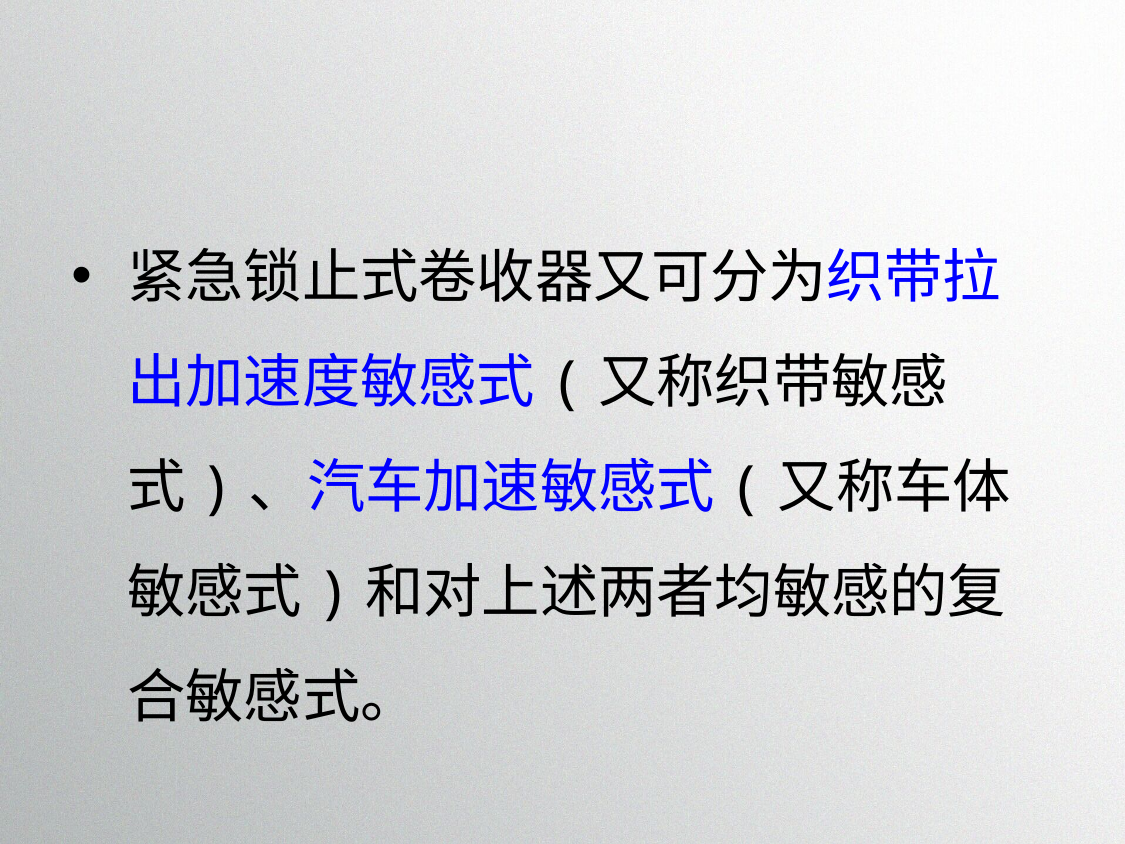

#
紧急锁止式卷收器又可分为织带拉出加速度敏感式(又称织带敏感式)、汽车加速敏感式(又称车体敏感式)和对上述两者均敏感的复合敏感式。